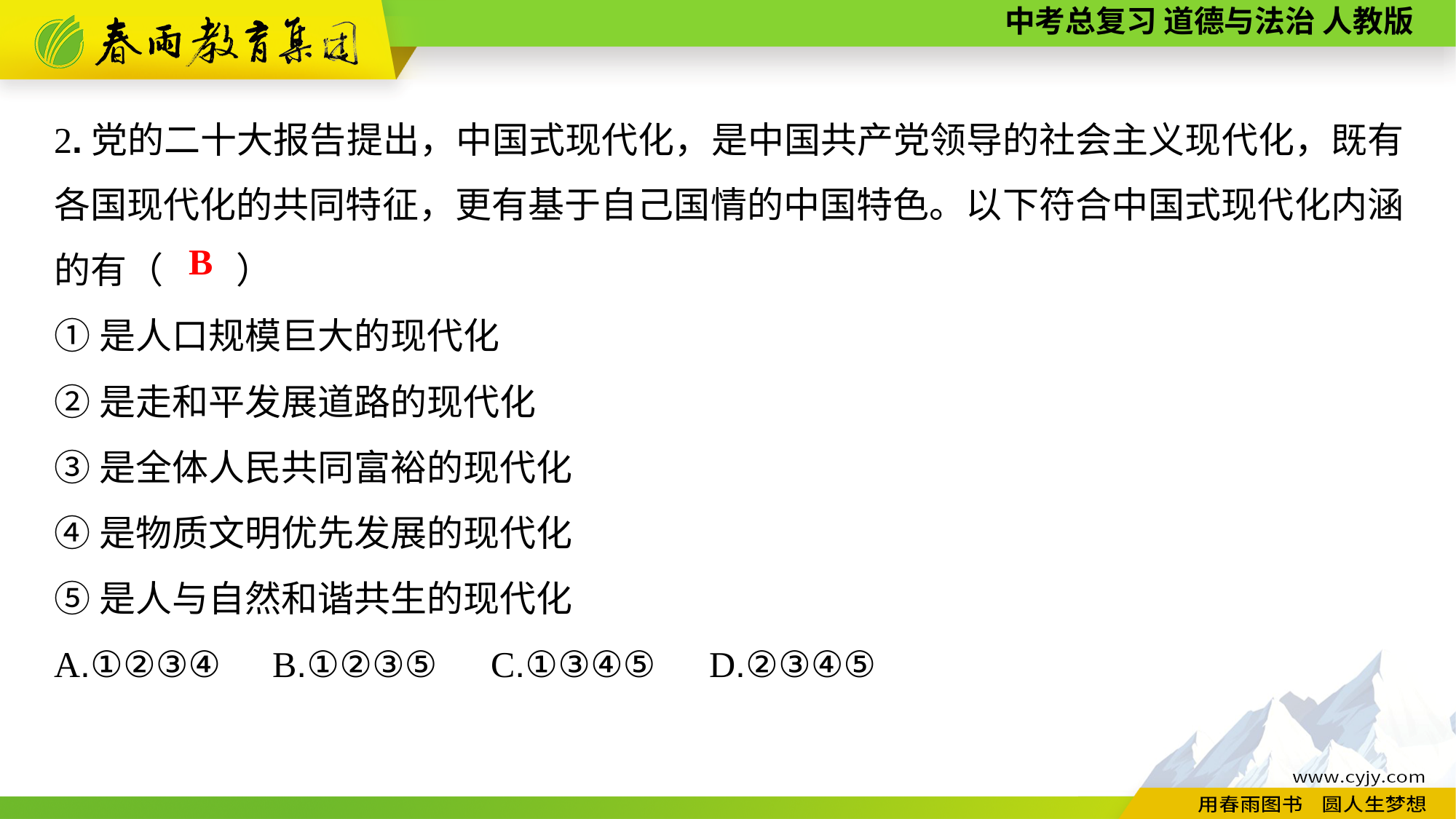

2.党的二十大报告提出，中国式现代化，是中国共产党领导的社会主义现代化，既有各国现代化的共同特征，更有基于自己国情的中国特色。以下符合中国式现代化内涵的有（　　）
①是人口规模巨大的现代化
②是走和平发展道路的现代化
③是全体人民共同富裕的现代化
④是物质文明优先发展的现代化
⑤是人与自然和谐共生的现代化
A.①②③④	B.①②③⑤	C.①③④⑤	D.②③④⑤
B